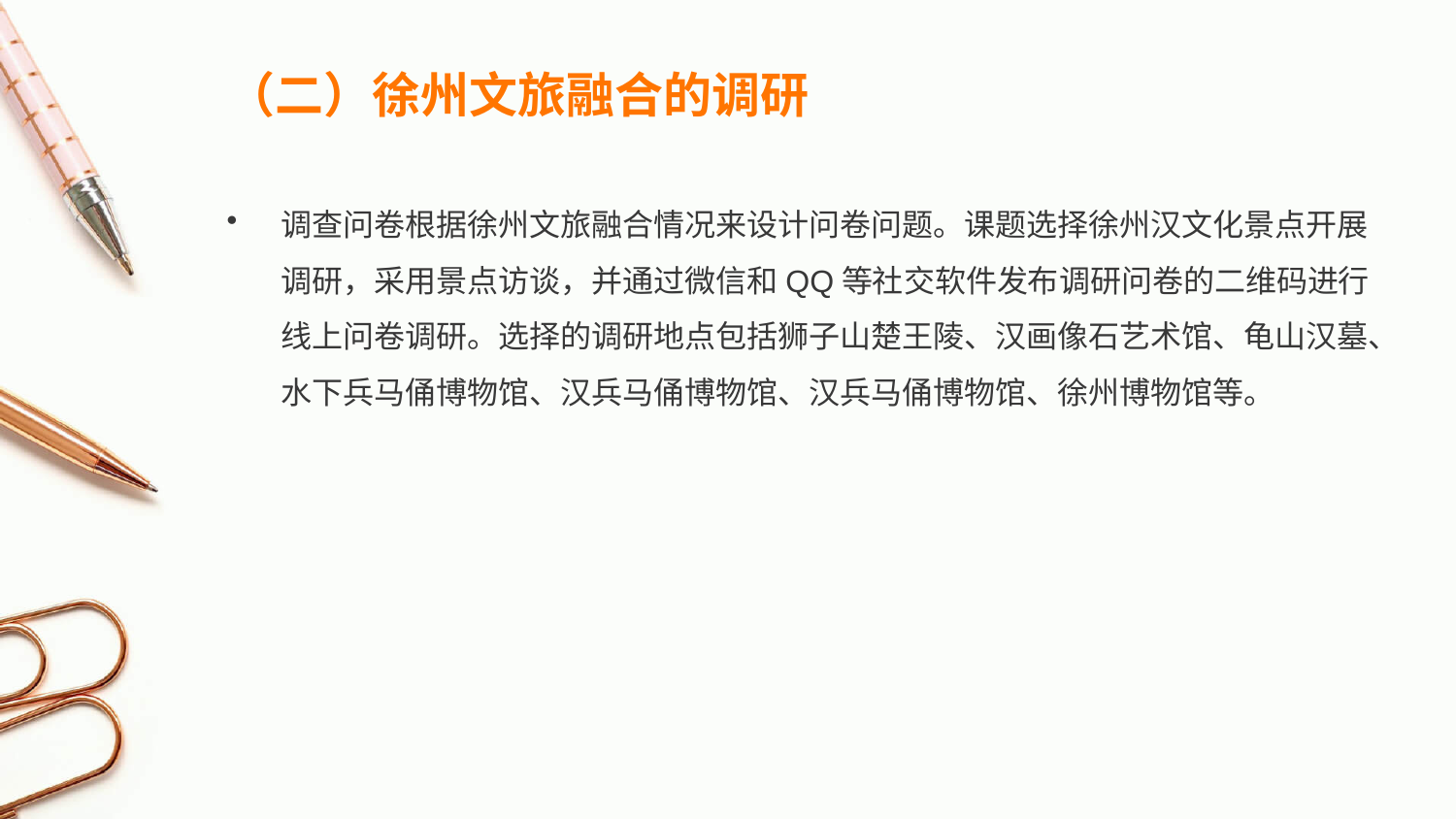

（二）徐州文旅融合的调研
调查问卷根据徐州文旅融合情况来设计问卷问题。课题选择徐州汉文化景点开展调研，采用景点访谈，并通过微信和QQ等社交软件发布调研问卷的二维码进行线上问卷调研。选择的调研地点包括狮子山楚王陵、汉画像石艺术馆、龟山汉墓、水下兵马俑博物馆、汉兵马俑博物馆、汉兵马俑博物馆、徐州博物馆等。